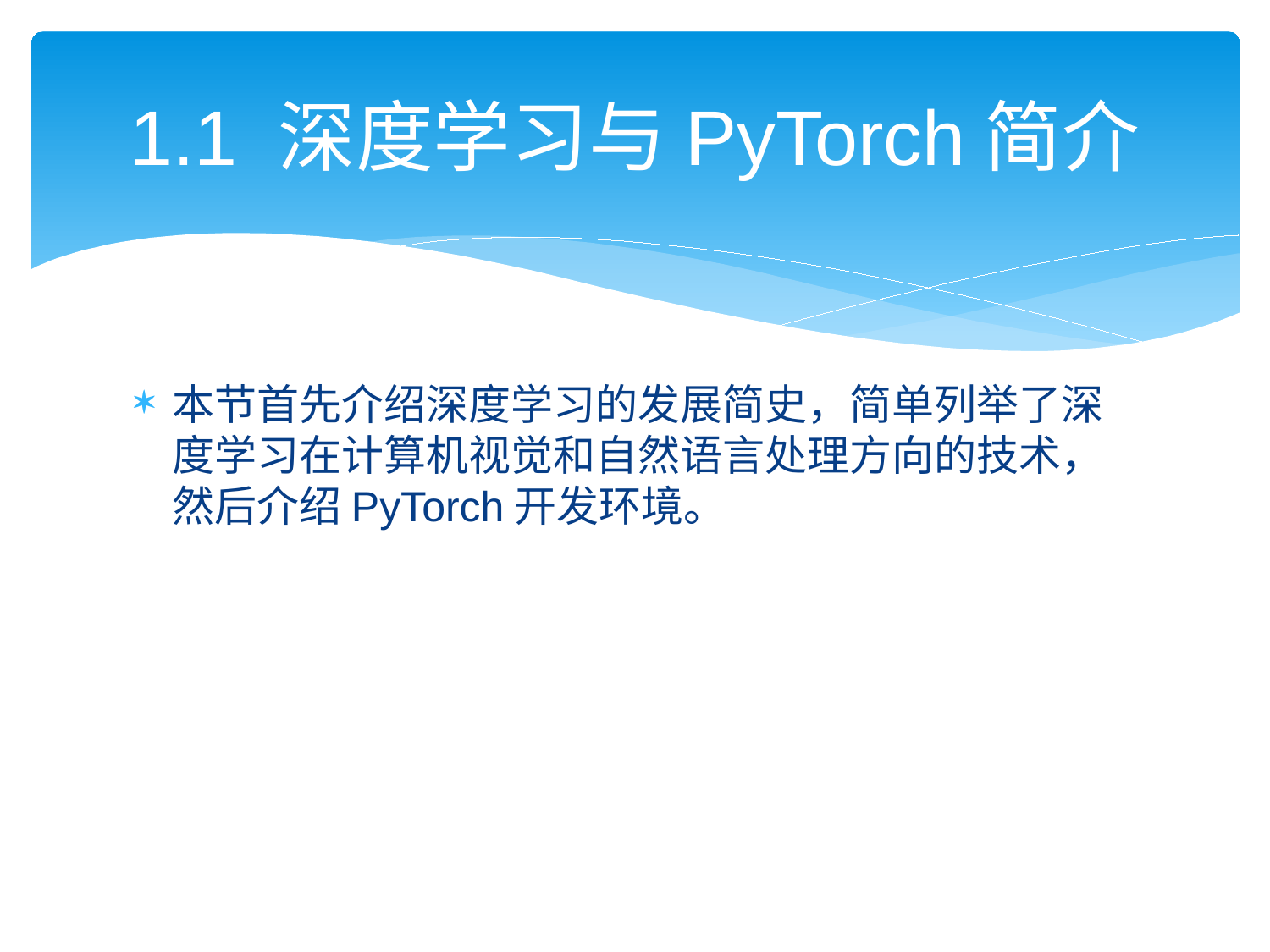

# 1.1 深度学习与PyTorch简介
本节首先介绍深度学习的发展简史，简单列举了深度学习在计算机视觉和自然语言处理方向的技术，然后介绍PyTorch开发环境。